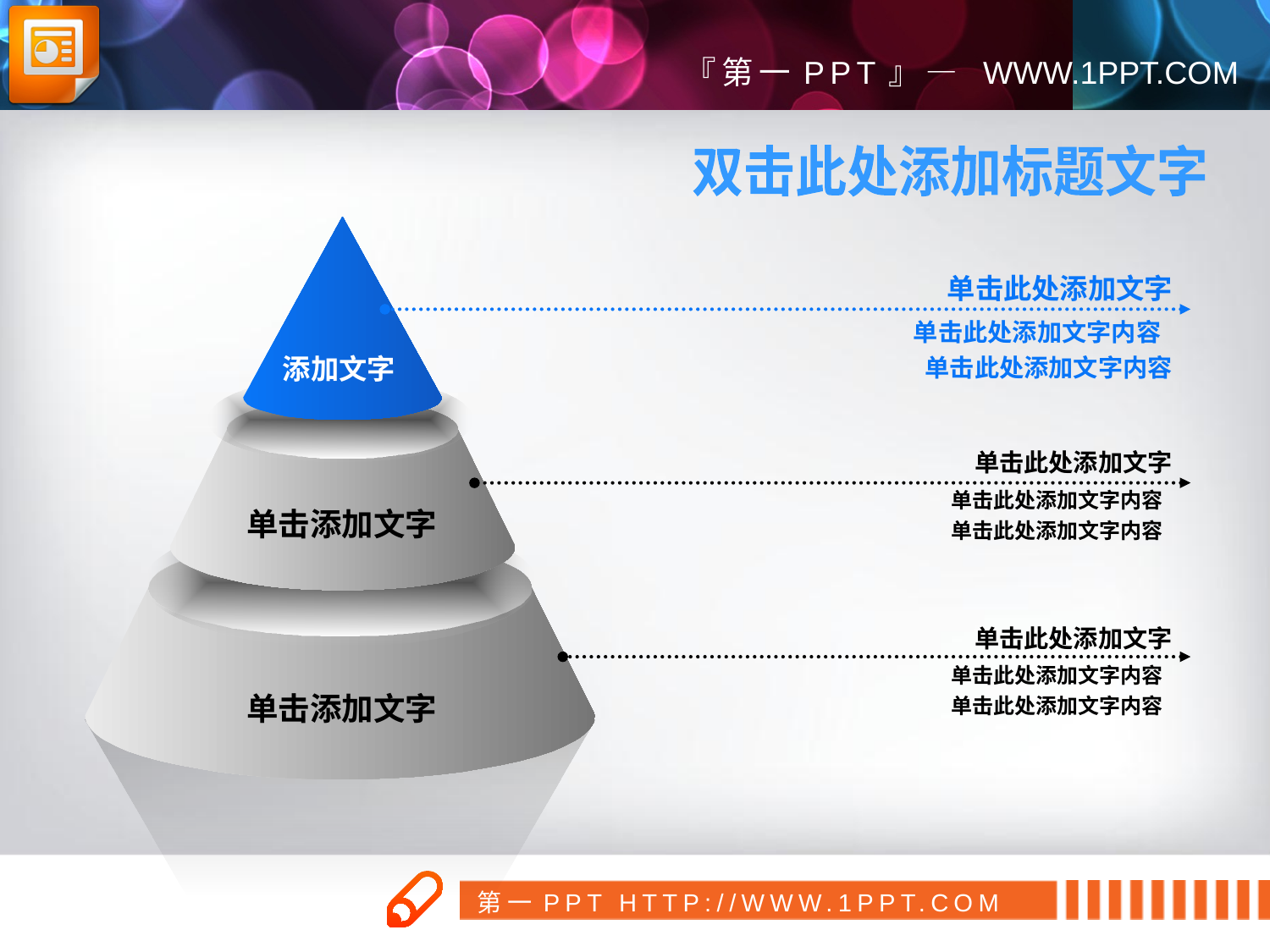

双击此处添加标题文字

单击此处添加文字
单击此处添加文字内容
单击此处添加文字内容

添加文字

单击此处添加文字
单击此处添加文字内容
单击此处添加文字内容
单击添加文字

单击此处添加文字
单击此处添加文字内容
单击此处添加文字内容
单击添加文字